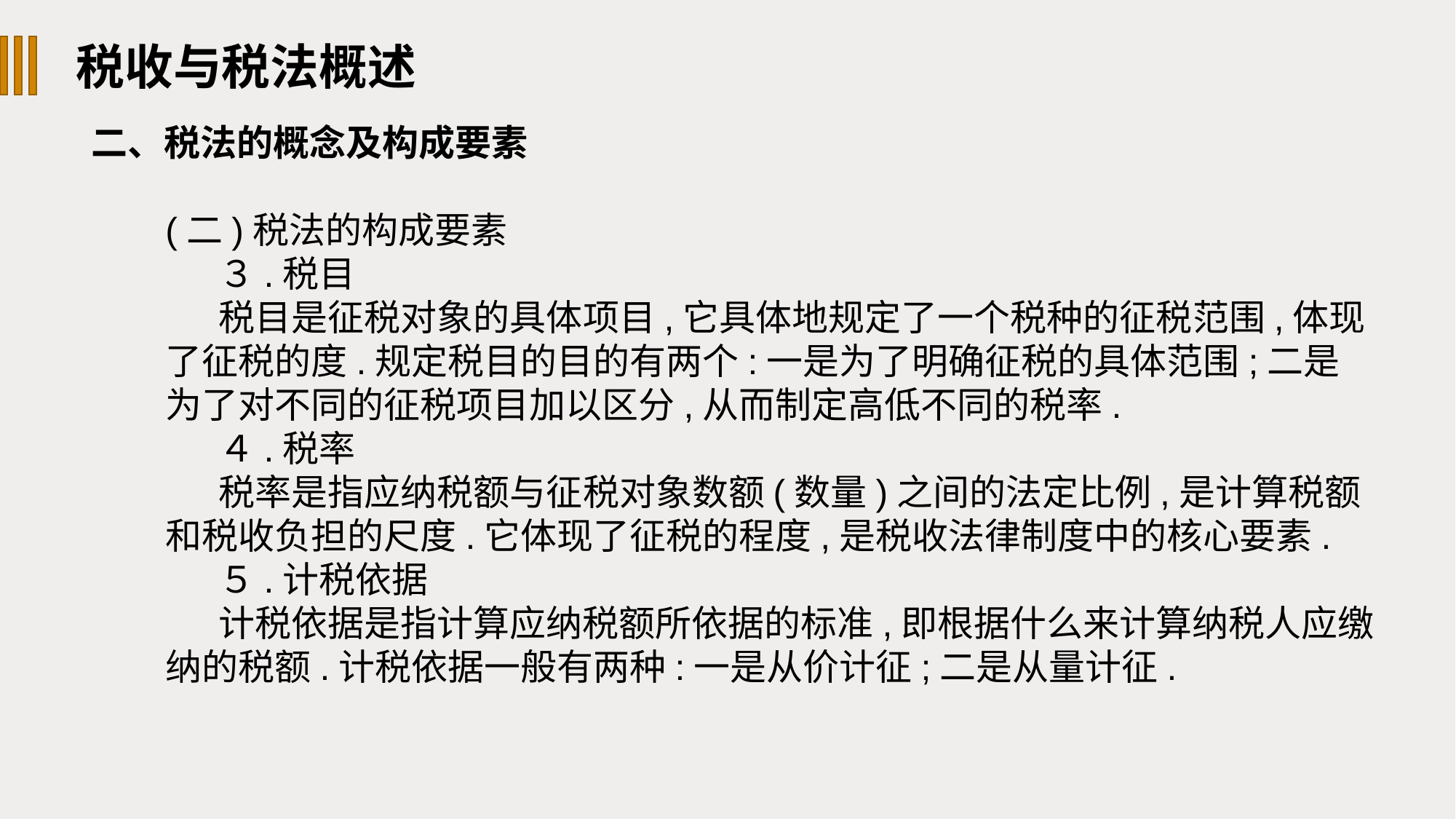

税收与税法概述

二、税法的概念及构成要素

(二)税法的构成要素
３.税目
税目是征税对象的具体项目,它具体地规定了一个税种的征税范围,体现了征税的度.规定税目的目的有两个:一是为了明确征税的具体范围;二是为了对不同的征税项目加以区分,从而制定高低不同的税率.
４.税率
税率是指应纳税额与征税对象数额(数量)之间的法定比例,是计算税额和税收负担的尺度.它体现了征税的程度,是税收法律制度中的核心要素.
５.计税依据
计税依据是指计算应纳税额所依据的标准,即根据什么来计算纳税人应缴纳的税额.计税依据一般有两种:一是从价计征;二是从量计征.